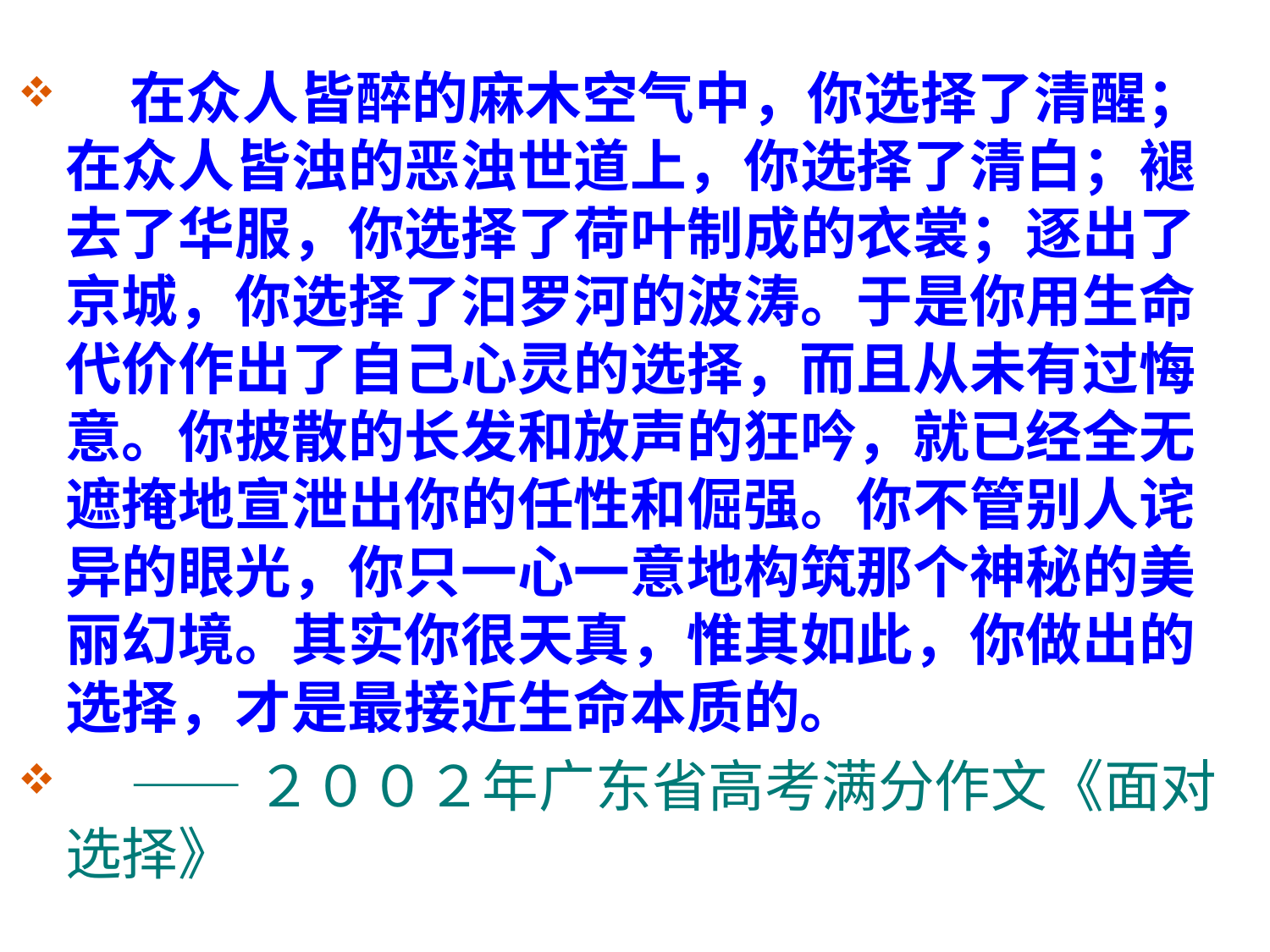

在众人皆醉的麻木空气中，你选择了清醒；在众人皆浊的恶浊世道上，你选择了清白；褪去了华服，你选择了荷叶制成的衣裳；逐出了京城，你选择了汩罗河的波涛。于是你用生命代价作出了自己心灵的选择，而且从未有过悔意。你披散的长发和放声的狂吟，就已经全无遮掩地宣泄出你的任性和倔强。你不管别人诧异的眼光，你只一心一意地构筑那个神秘的美丽幻境。其实你很天真，惟其如此，你做出的选择，才是最接近生命本质的。
     ——２００２年广东省高考满分作文《面对选择》